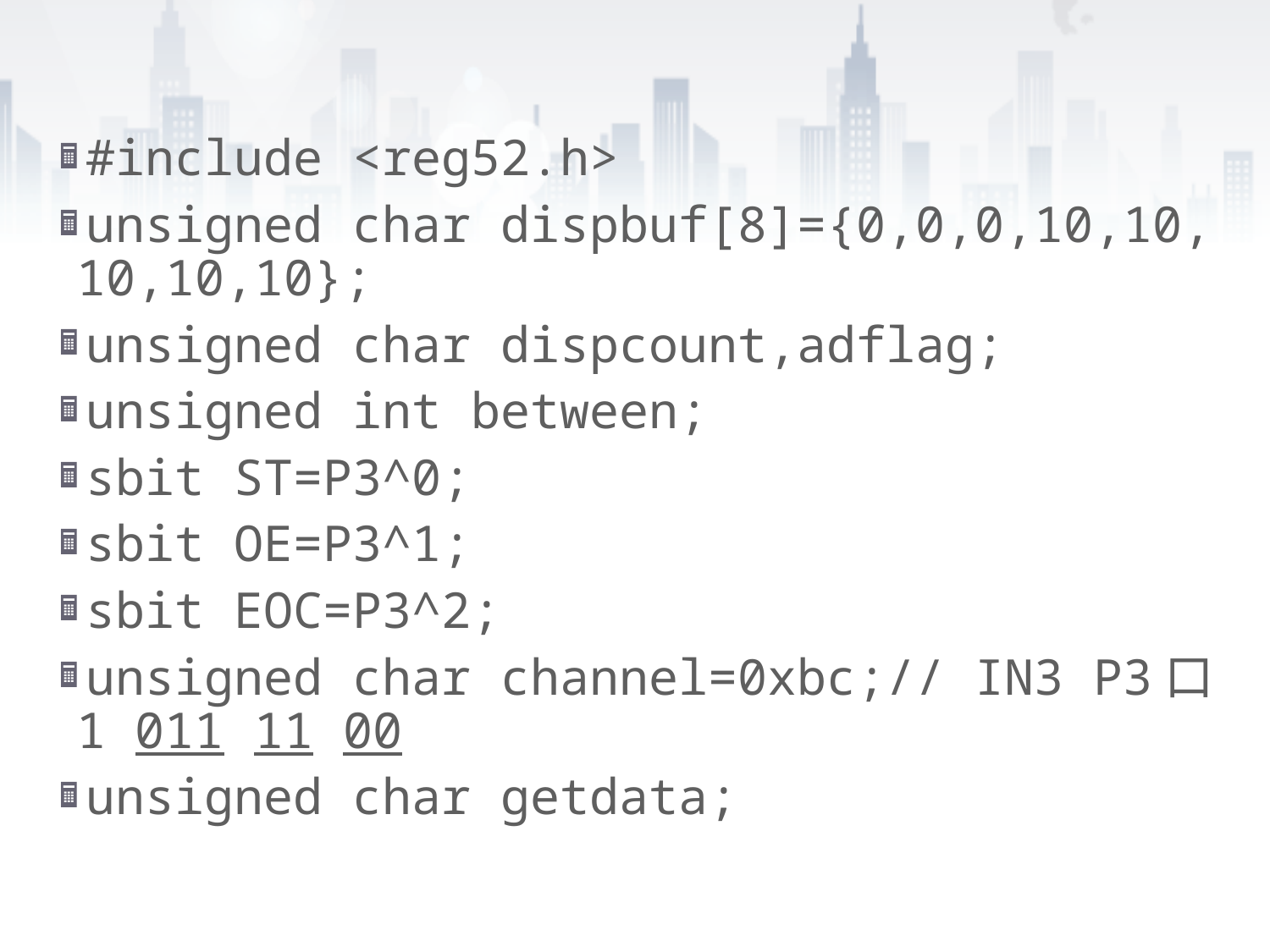

#include <reg52.h>
unsigned char dispbuf[8]={0,0,0,10,10,10,10,10};
unsigned char dispcount,adflag;
unsigned int between;
sbit ST=P3^0;
sbit OE=P3^1;
sbit EOC=P3^2;
unsigned char channel=0xbc;// IN3 P3口1 011 11 00
unsigned char getdata;